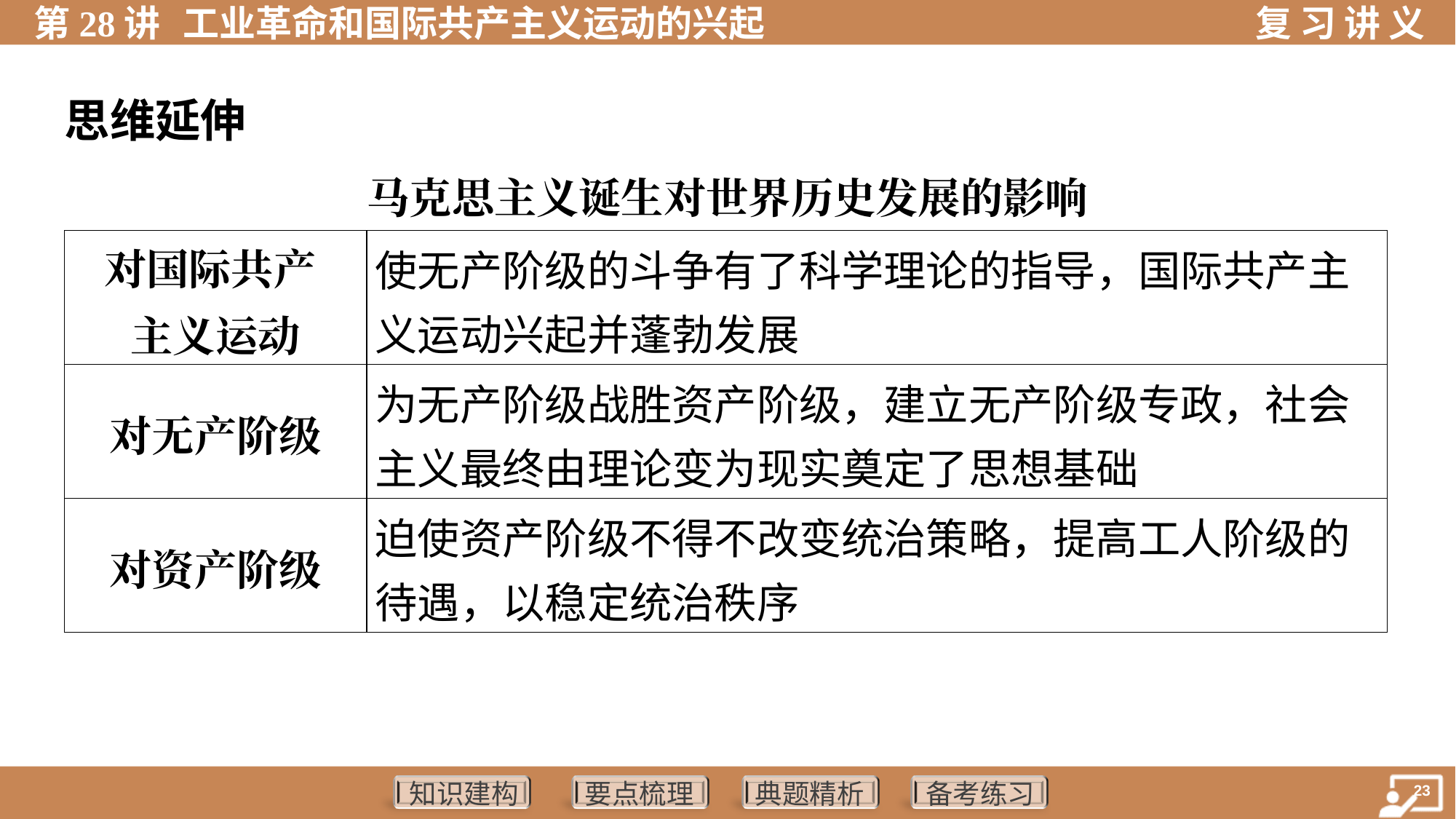

思维延伸
马克思主义诞生对世界历史发展的影响
| 对国际共产 主义运动 | 使无产阶级的斗争有了科学理论的指导，国际共产主 义运动兴起并蓬勃发展 |
| --- | --- |
| 对无产阶级 | 为无产阶级战胜资产阶级，建立无产阶级专政，社会 主义最终由理论变为现实奠定了思想基础 |
| 对资产阶级 | 迫使资产阶级不得不改变统治策略，提高工人阶级的 待遇，以稳定统治秩序 |